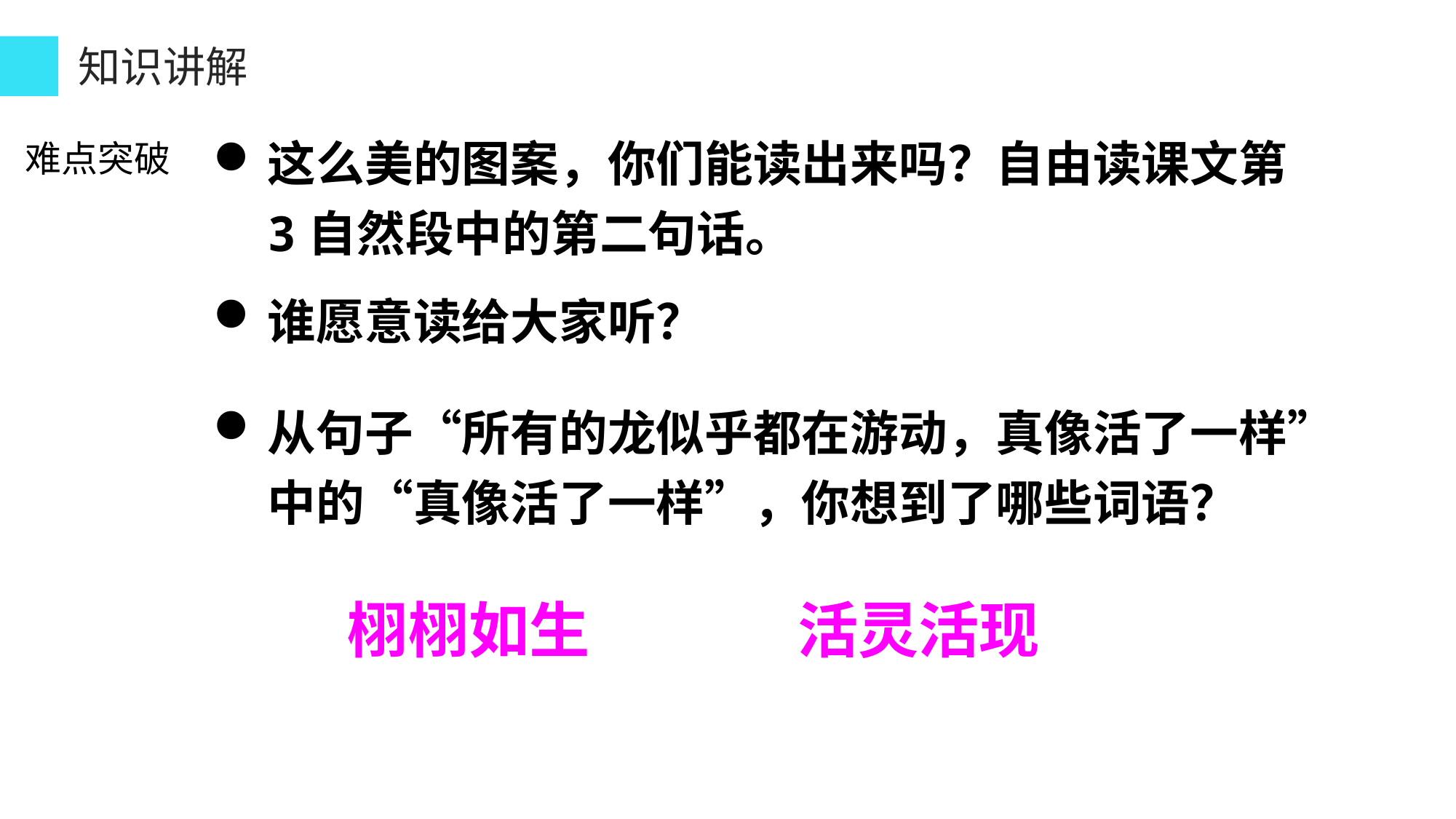

活动与探究（温馨提示：规范操作、注意安全）

知识讲解

难点突破
这么美的图案，你们能读出来吗？自由读课文第3自然段中的第二句话。
谁愿意读给大家听？

从句子“所有的龙似乎都在游动，真像活了一样”中的“真像活了一样”，你想到了哪些词语？
栩栩如生
活灵活现